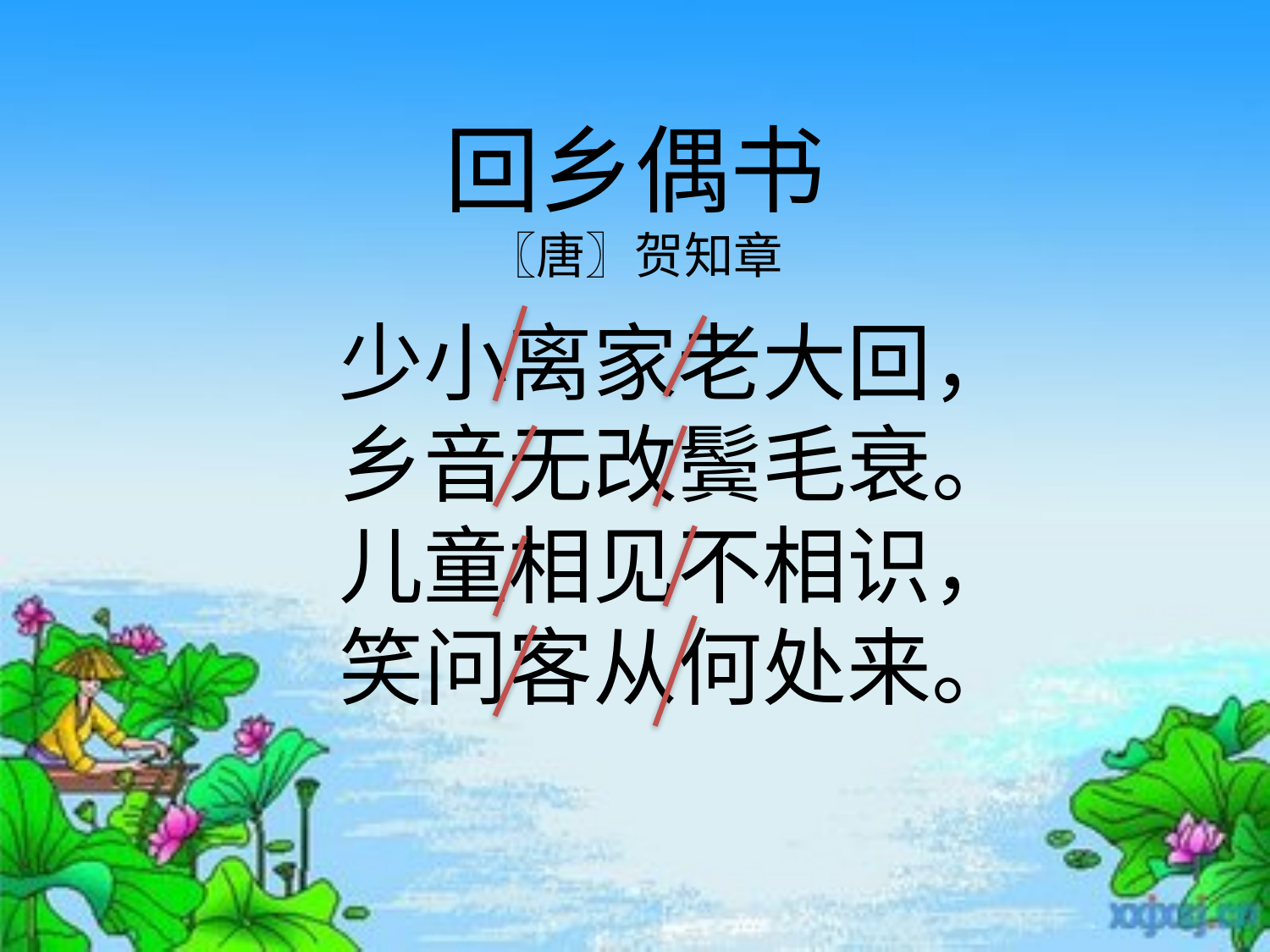

回乡偶书
〖唐〗贺知章
少小离家老大回，
乡音无改鬓毛衰。
儿童相见不相识，
笑问客从何处来。